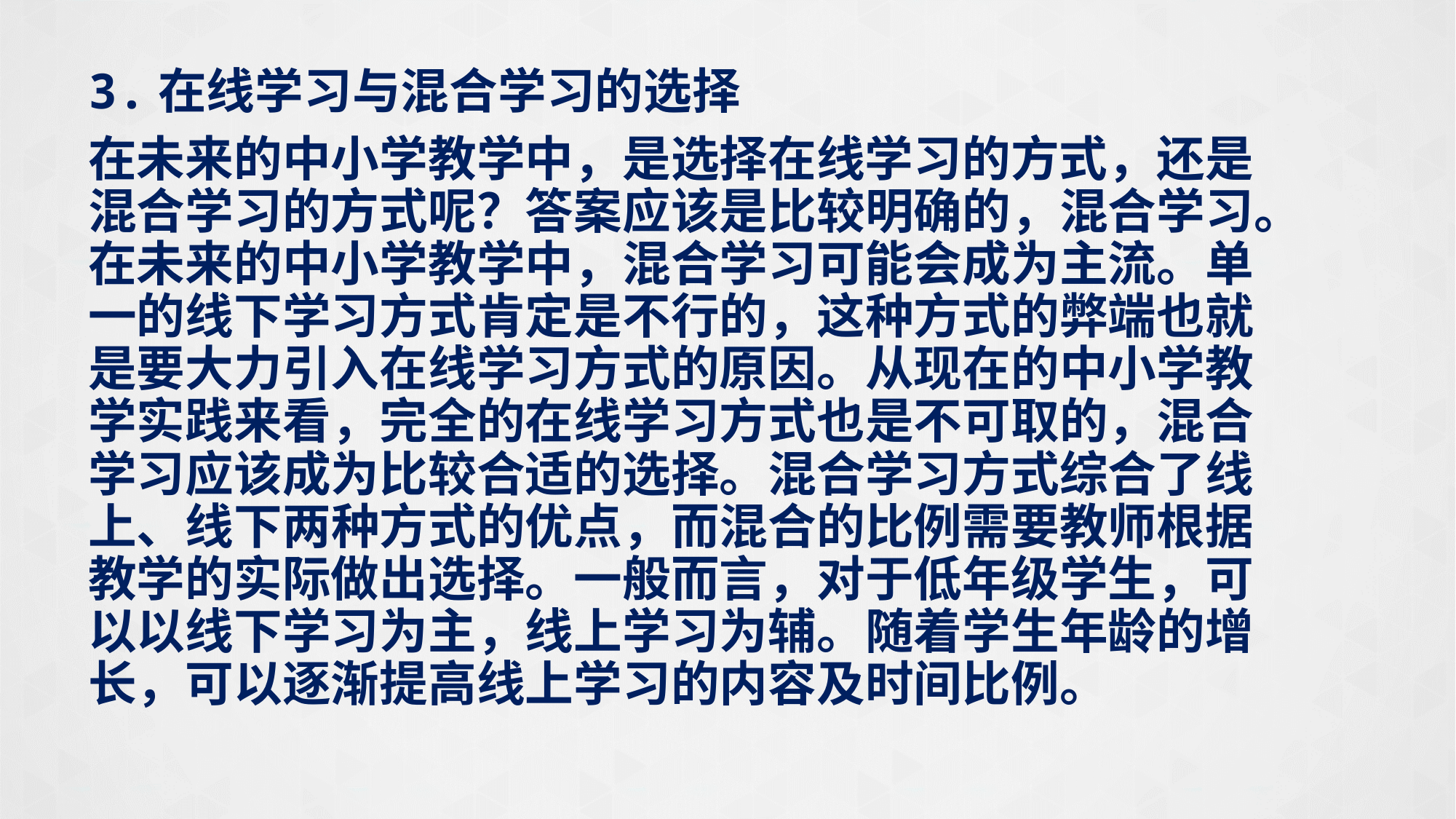

3.在线学习与混合学习的选择
在未来的中小学教学中，是选择在线学习的方式，还是混合学习的方式呢？答案应该是比较明确的，混合学习。在未来的中小学教学中，混合学习可能会成为主流。单一的线下学习方式肯定是不行的，这种方式的弊端也就是要大力引入在线学习方式的原因。从现在的中小学教学实践来看，完全的在线学习方式也是不可取的，混合学习应该成为比较合适的选择。混合学习方式综合了线上、线下两种方式的优点，而混合的比例需要教师根据教学的实际做出选择。一般而言，对于低年级学生，可以以线下学习为主，线上学习为辅。随着学生年龄的增长，可以逐渐提高线上学习的内容及时间比例。